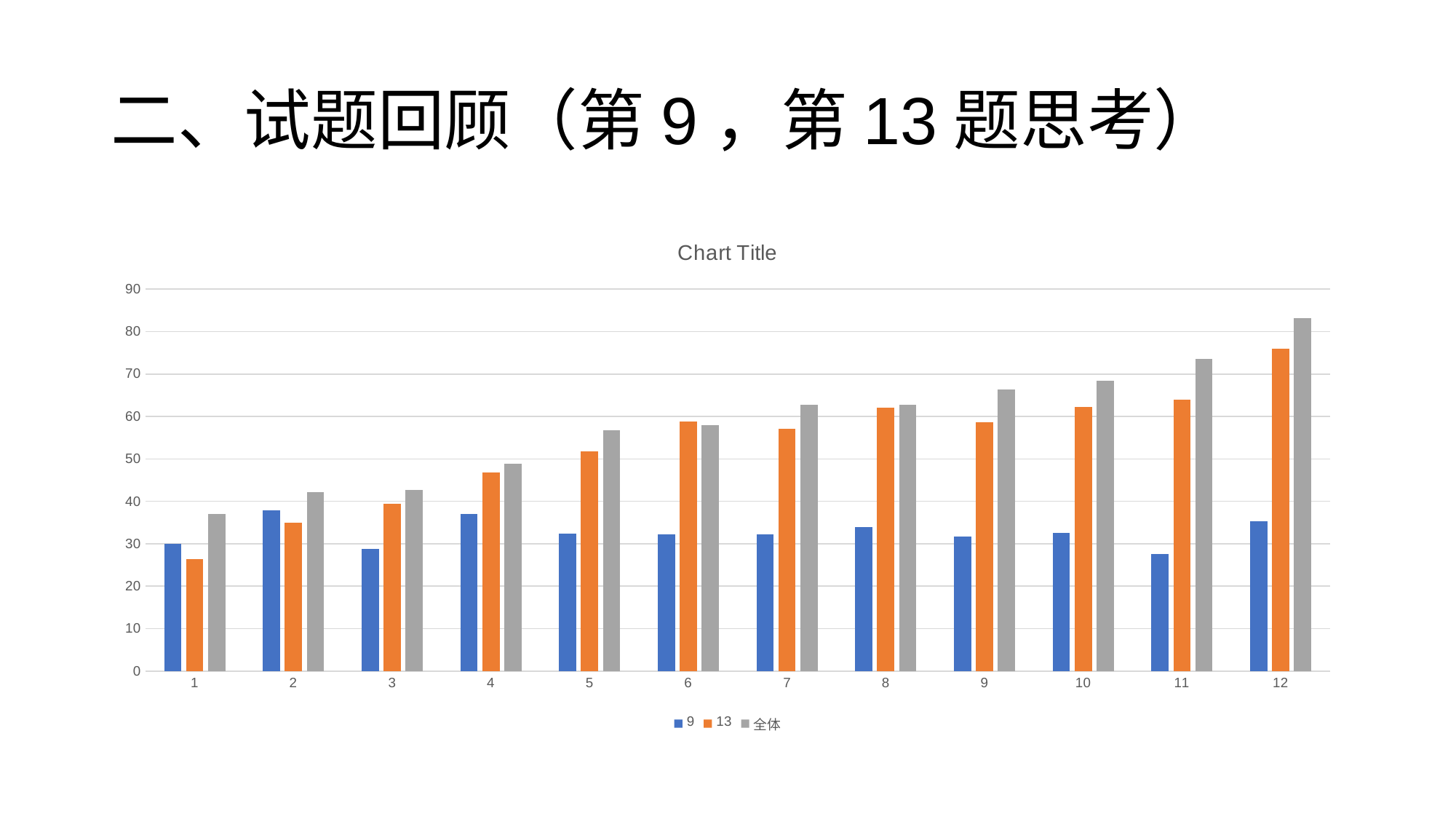

# 二、试题回顾（第9，第13题思考）

### Chart:

| Category | 9 | 13 | 全体 |
|---|---|---|---|